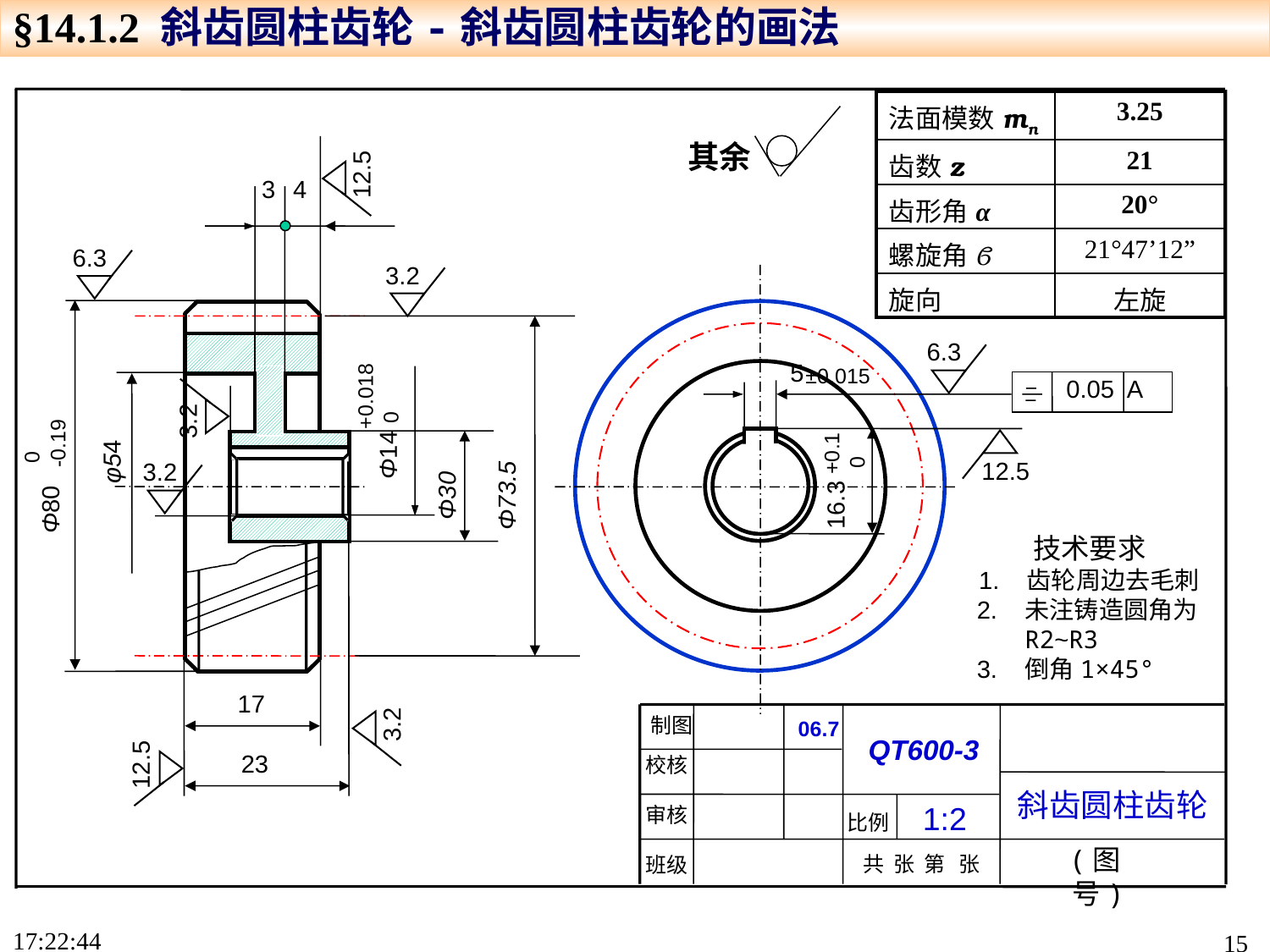

§14.1.2 斜齿圆柱齿轮-斜齿圆柱齿轮的画法

| 法面模数mn | 3.25 |
| --- | --- |
| 齿数z | 21 |
| 齿形角α | 20° |
| 螺旋角β | 21°47’12” |
| 旋向 | 左旋 |

其余
12.5

3
4

6.3

3.2

6.3

+0.018
 0
Φ14
5
±0.015

 0.05  A

3.2

   0
-0.19
Φ80

+0.1
 0
16.3

12.5

φ54

3.2

Φ30
Φ73.5

技术要求
齿轮周边去毛刺
未注铸造圆角为R2~R3
倒角1×45°

3.2

17

制图
06.7
东华大学
12.5

QT600-3
23
校核

斜齿圆柱齿轮

1:2

审核
比例
(图  号)

共  张  第   张
班级

17:22:44
15